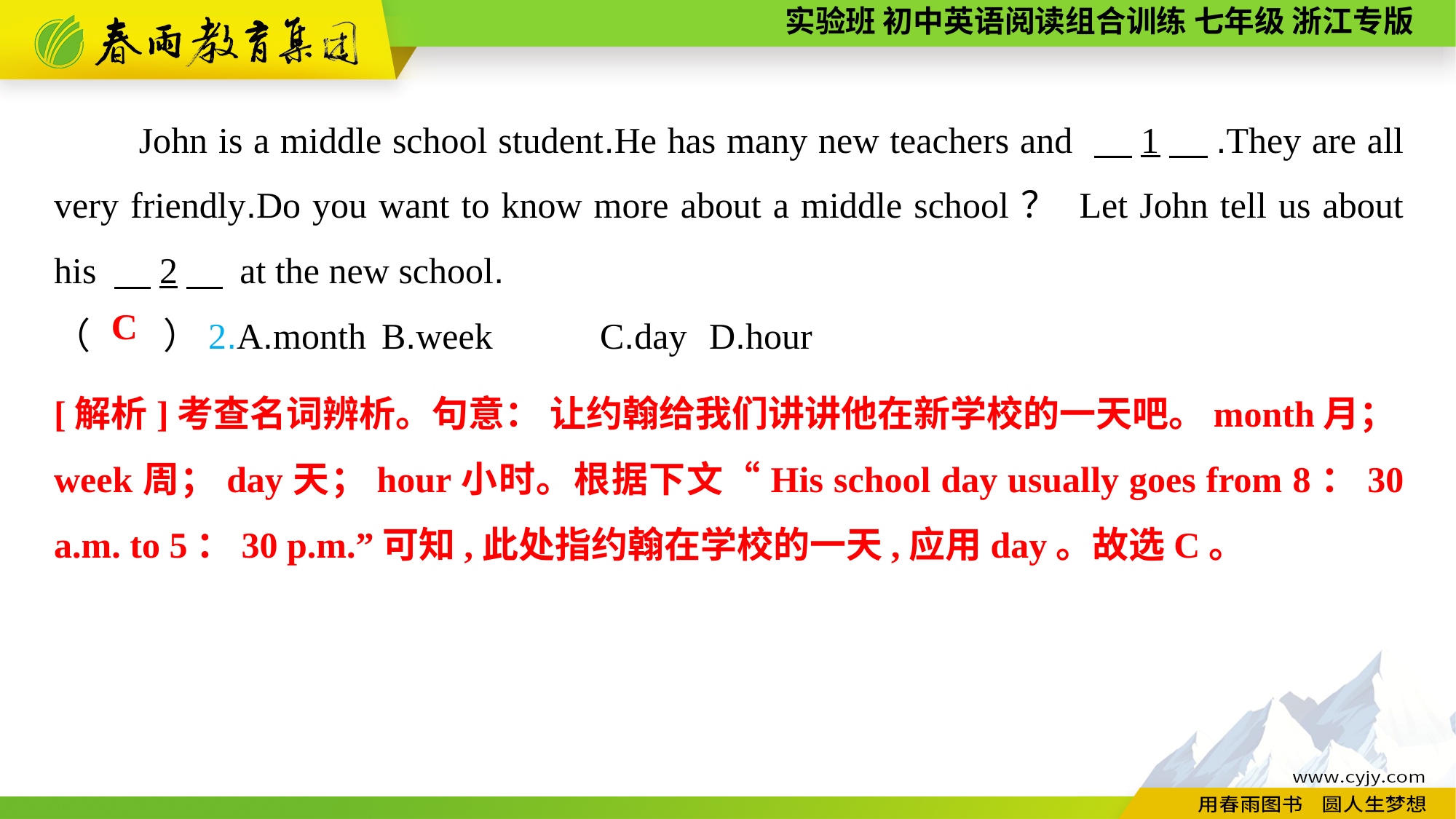

John is a middle school student.He has many new teachers and 　1　.They are all very friendly.Do you want to know more about a middle school？ Let John tell us about his 　2　 at the new school.
（　　）2.A.month	B.week	C.day	D.hour
C
[解析]考查名词辨析。句意： 让约翰给我们讲讲他在新学校的一天吧。month月；week周；day天；hour小时。根据下文“His school day usually goes from 8：30 a.m. to 5：30 p.m.”可知,此处指约翰在学校的一天,应用day。故选C。